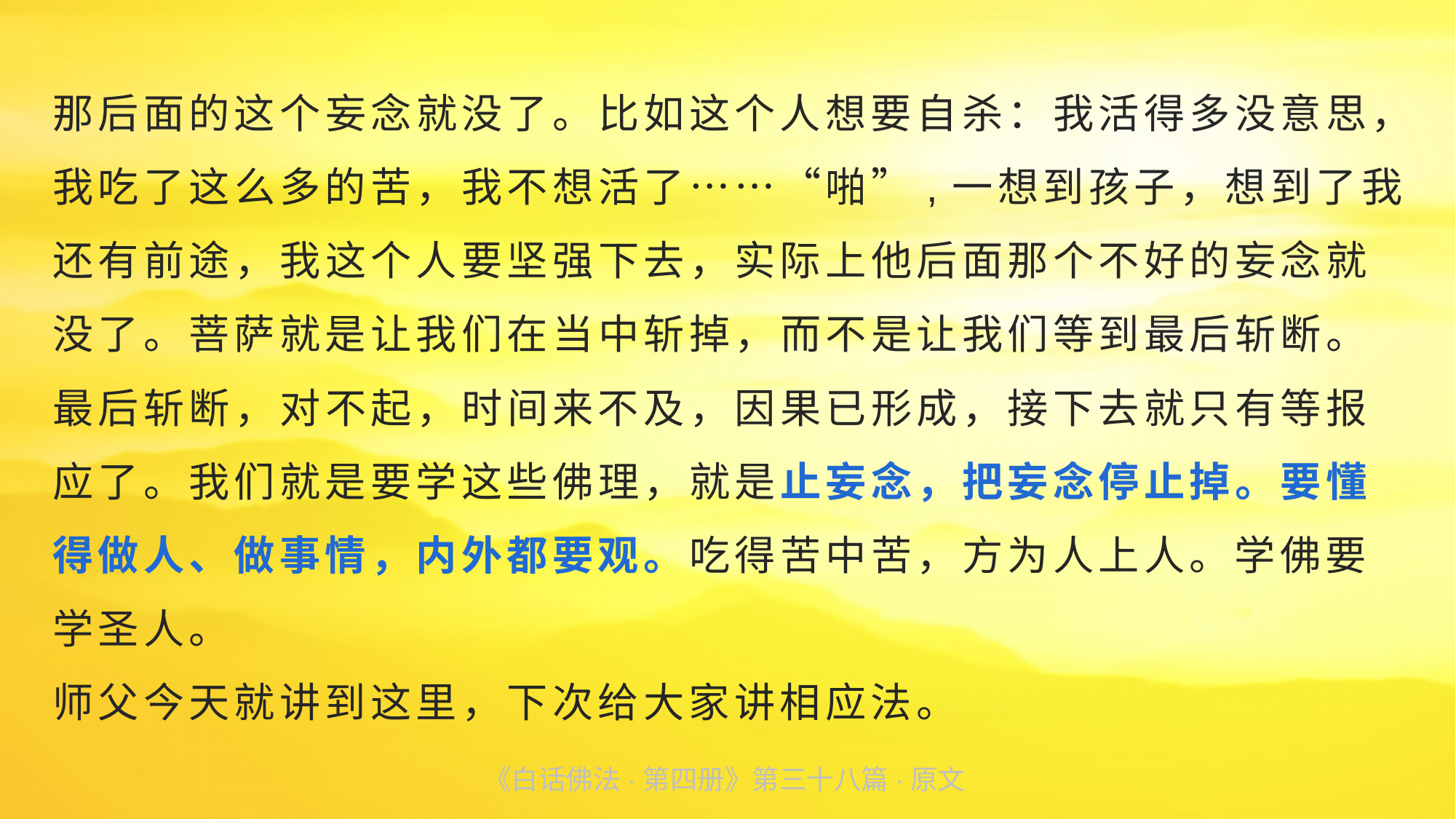

那后面的这个妄念就没了。比如这个人想要自杀：我活得多没意思，我吃了这么多的苦，我不想活了……“啪”,一想到孩子，想到了我还有前途，我这个人要坚强下去，实际上他后面那个不好的妄念就没了。菩萨就是让我们在当中斩掉，而不是让我们等到最后斩断。最后斩断，对不起，时间来不及，因果已形成，接下去就只有等报应了。我们就是要学这些佛理，就是止妄念，把妄念停止掉。要懂得做人、做事情，内外都要观。吃得苦中苦，方为人上人。学佛要学圣人。
师父今天就讲到这里，下次给大家讲相应法。
《白话佛法·第四册》第三十八篇·原文